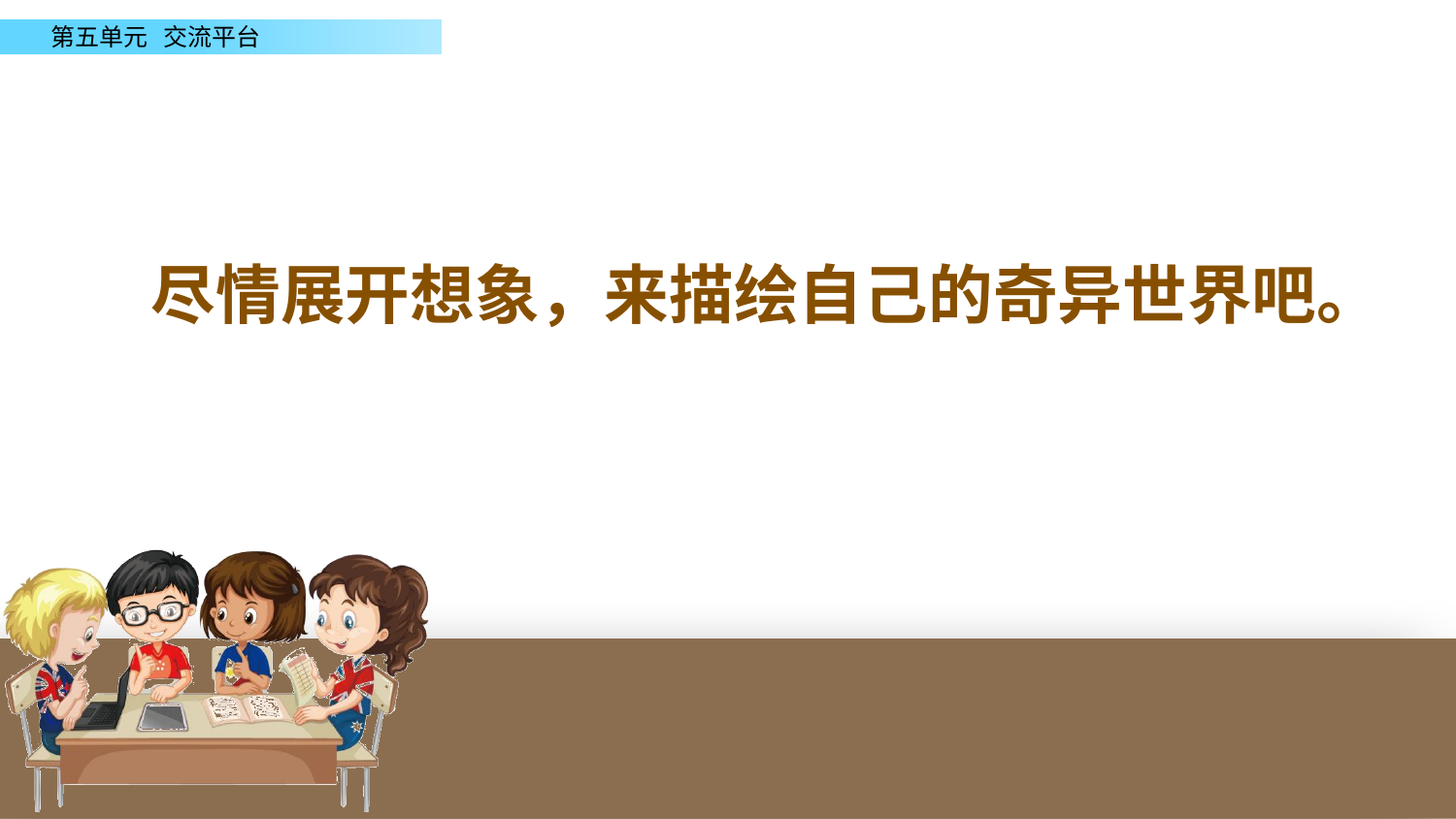

尽情展开想象，来描绘自己的奇异世界吧。

绿色圃中小学教育网http://www.lspjy.com
绿色圃中小学教育网http://www.lspjy.com
状元成才路